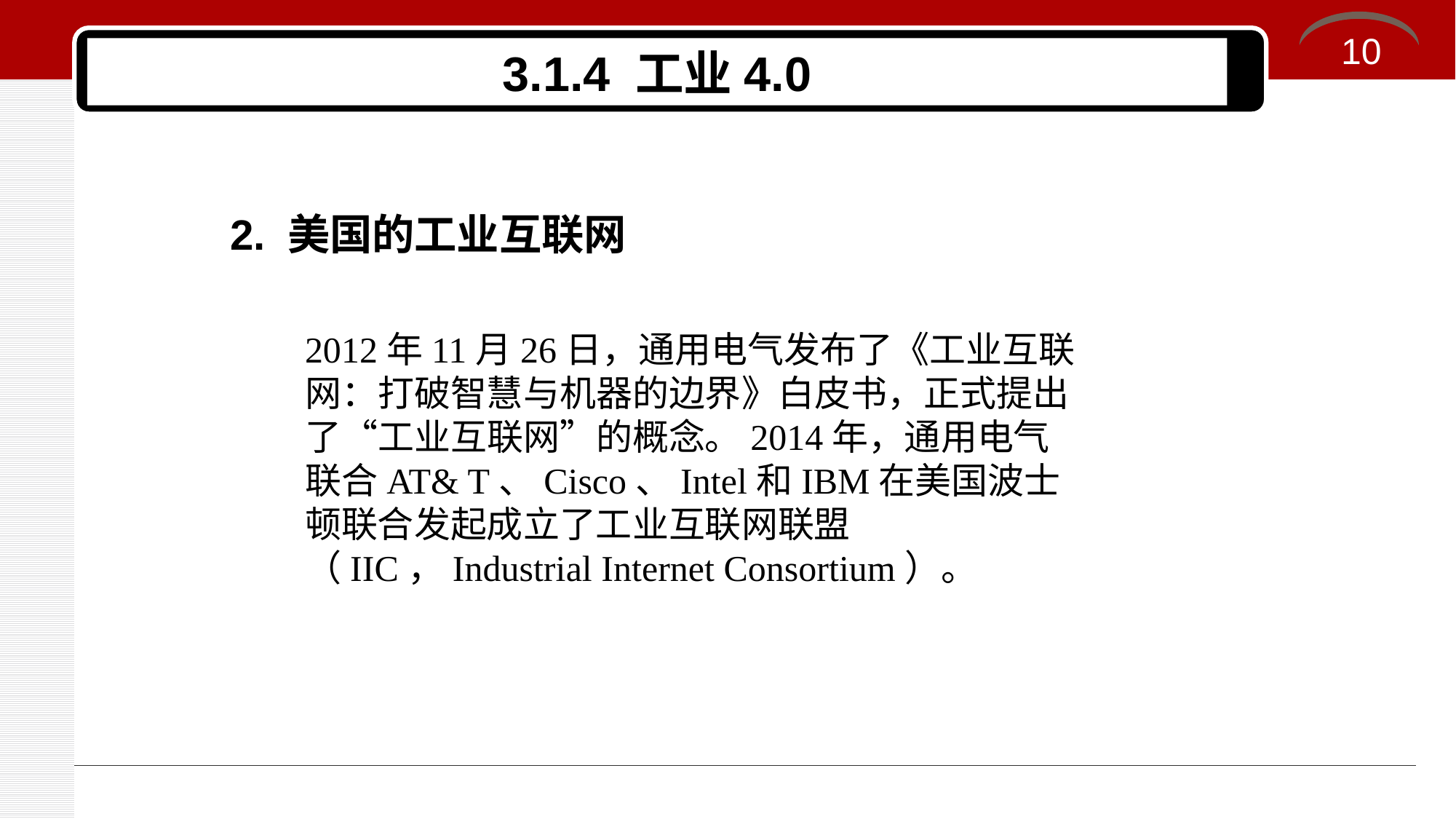

10
# 3.1.4 工业4.0
2. 美国的工业互联网
2012年11月26日，通用电气发布了《工业互联网：打破智慧与机器的边界》白皮书，正式提出了“工业互联网”的概念。2014年，通用电气联合AT& T、Cisco、Intel和IBM在美国波士顿联合发起成立了工业互联网联盟（IIC，Industrial Internet Consortium）。